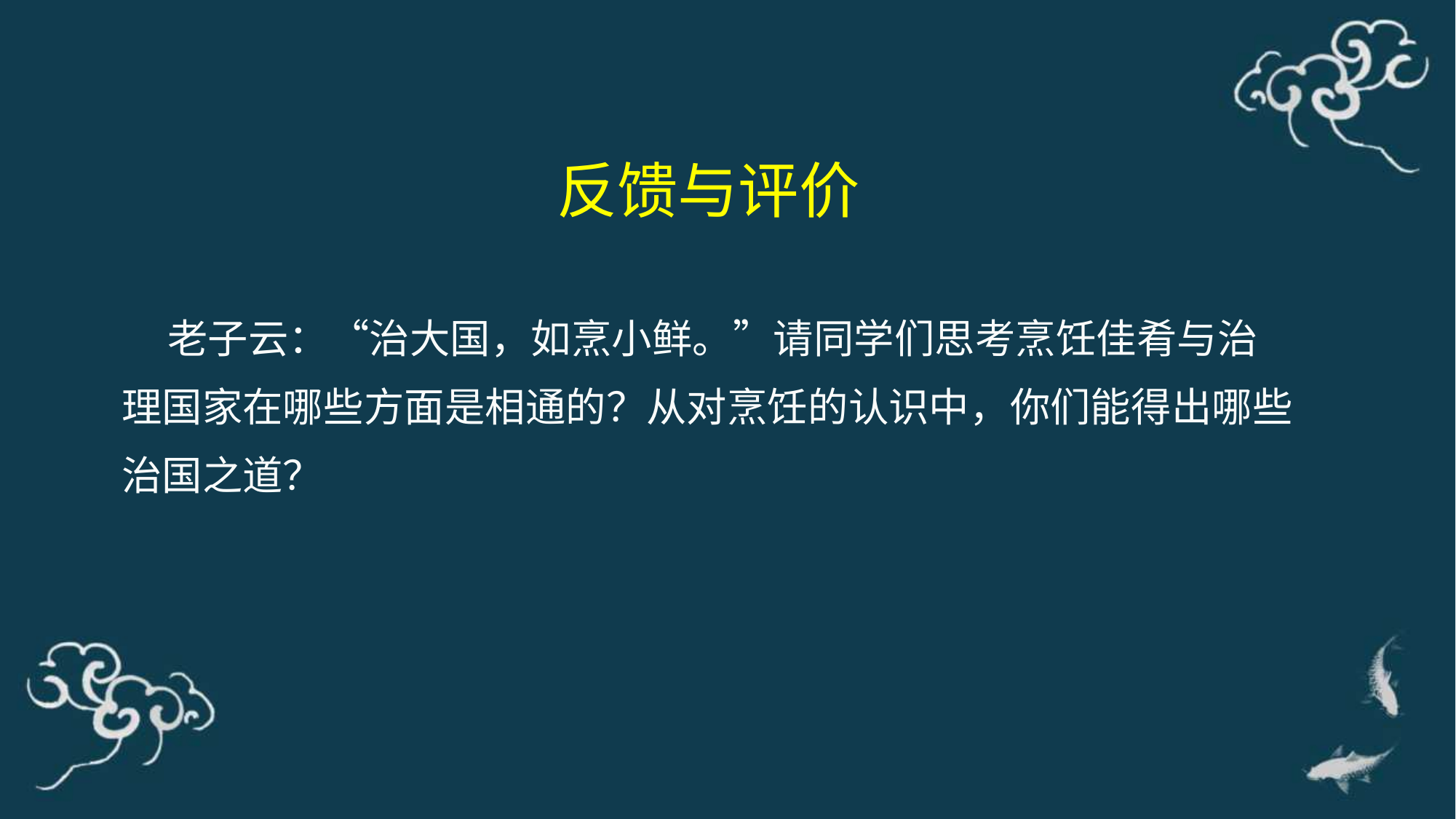

反馈与评价

    老子云：“治大国，如烹小鲜。”请同学们思考烹饪佳肴与治理国家在哪些方面是相通的？从对烹饪的认识中，你们能得出哪些治国之道？